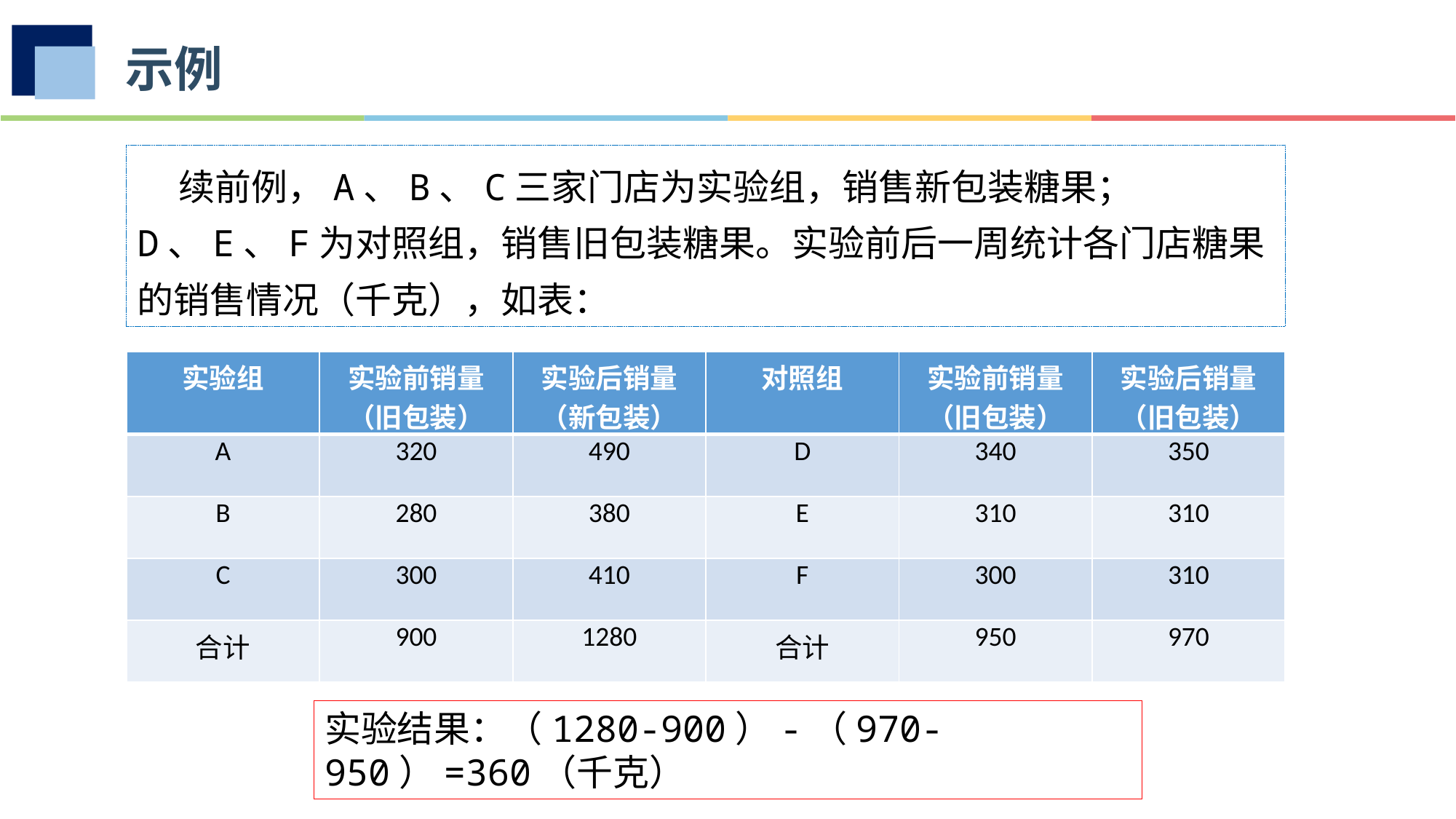

示例

    续前例，A、B、C三家门店为实验组，销售新包装糖果；D、E、F为对照组，销售旧包装糖果。实验前后一周统计各门店糖果的销售情况（千克），如表：
| 实验组 | 实验前销量 （旧包装） | 实验后销量 （新包装） | 对照组 | 实验前销量（旧包装） | 实验后销量（旧包装） |
| --- | --- | --- | --- | --- | --- |
| A | 320 | 490 | D | 340 | 350 |
| B | 280 | 380 | E | 310 | 310 |
| C | 300 | 410 | F | 300 | 310 |
| 合计 | 900 | 1280 | 合计 | 950 | 970 |
实验结果：（1280-900）-（970-950）=360（千克）